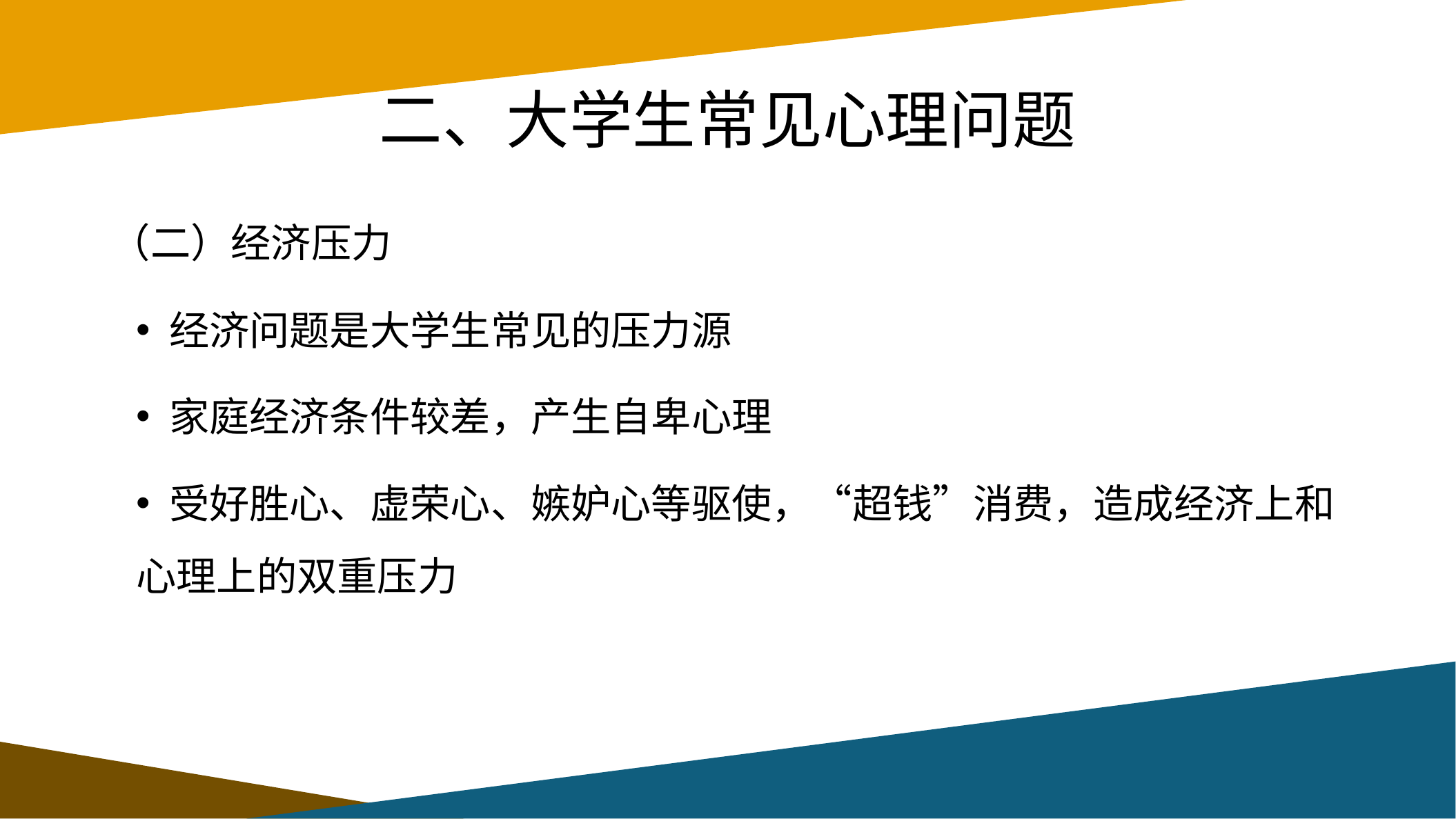

# 二、大学生常见心理问题
（二）经济压力
 经济问题是大学生常见的压力源
 家庭经济条件较差，产生自卑心理
 受好胜心、虚荣心、嫉妒心等驱使，“超钱”消费，造成经济上和心理上的双重压力